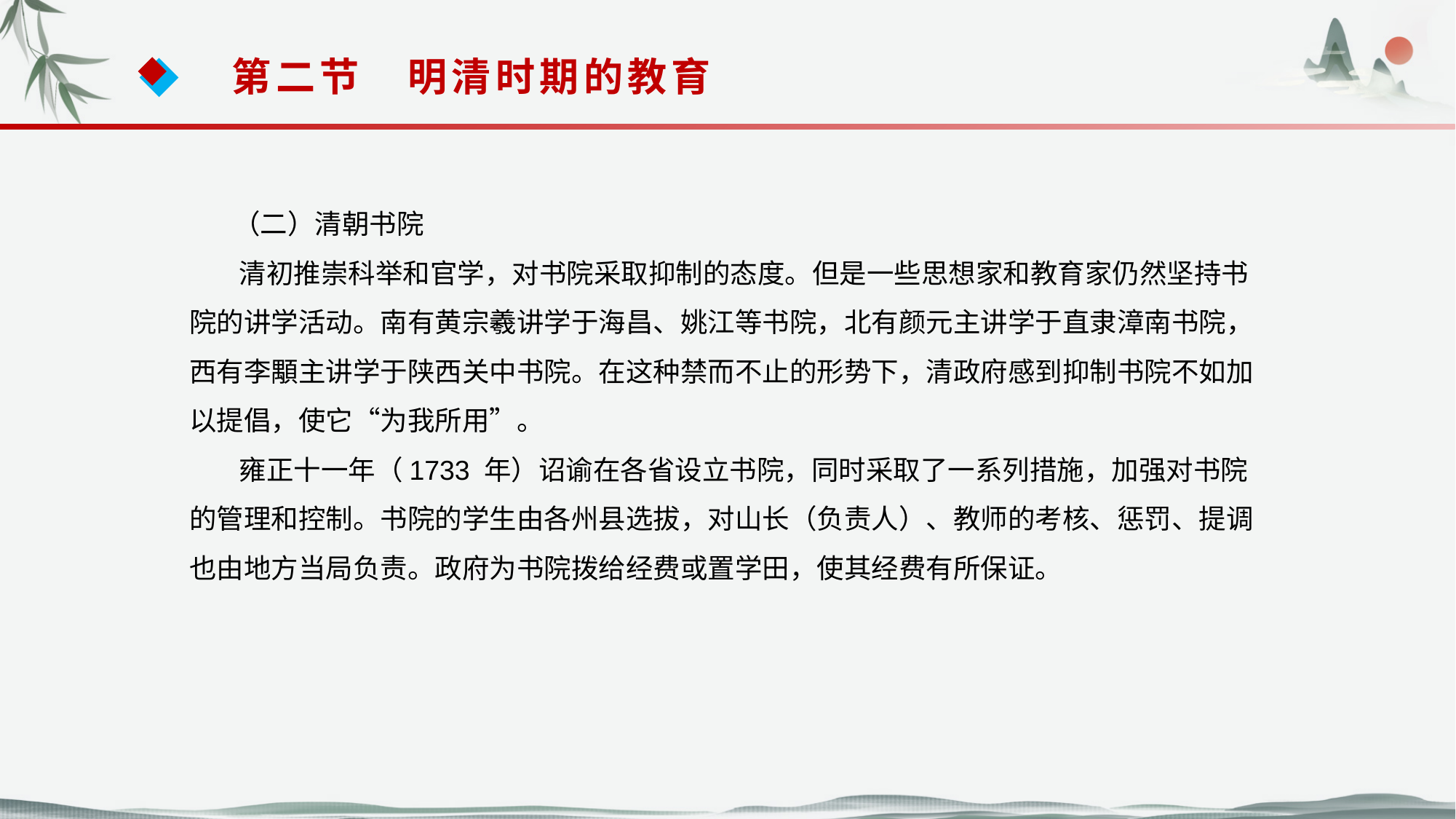

第二节　明清时期的教育

      （二）清朝书院
       清初推崇科举和官学，对书院采取抑制的态度。但是一些思想家和教育家仍然坚持书
院的讲学活动。南有黄宗羲讲学于海昌、姚江等书院，北有颜元主讲学于直隶漳南书院，西有李顒主讲学于陕西关中书院。在这种禁而不止的形势下，清政府感到抑制书院不如加以提倡，使它“为我所用”。
       雍正十一年（1733 年）诏谕在各省设立书院，同时采取了一系列措施，加强对书院的管理和控制。书院的学生由各州县选拔，对山长（负责人）、教师的考核、惩罚、提调也由地方当局负责。政府为书院拨给经费或置学田，使其经费有所保证。